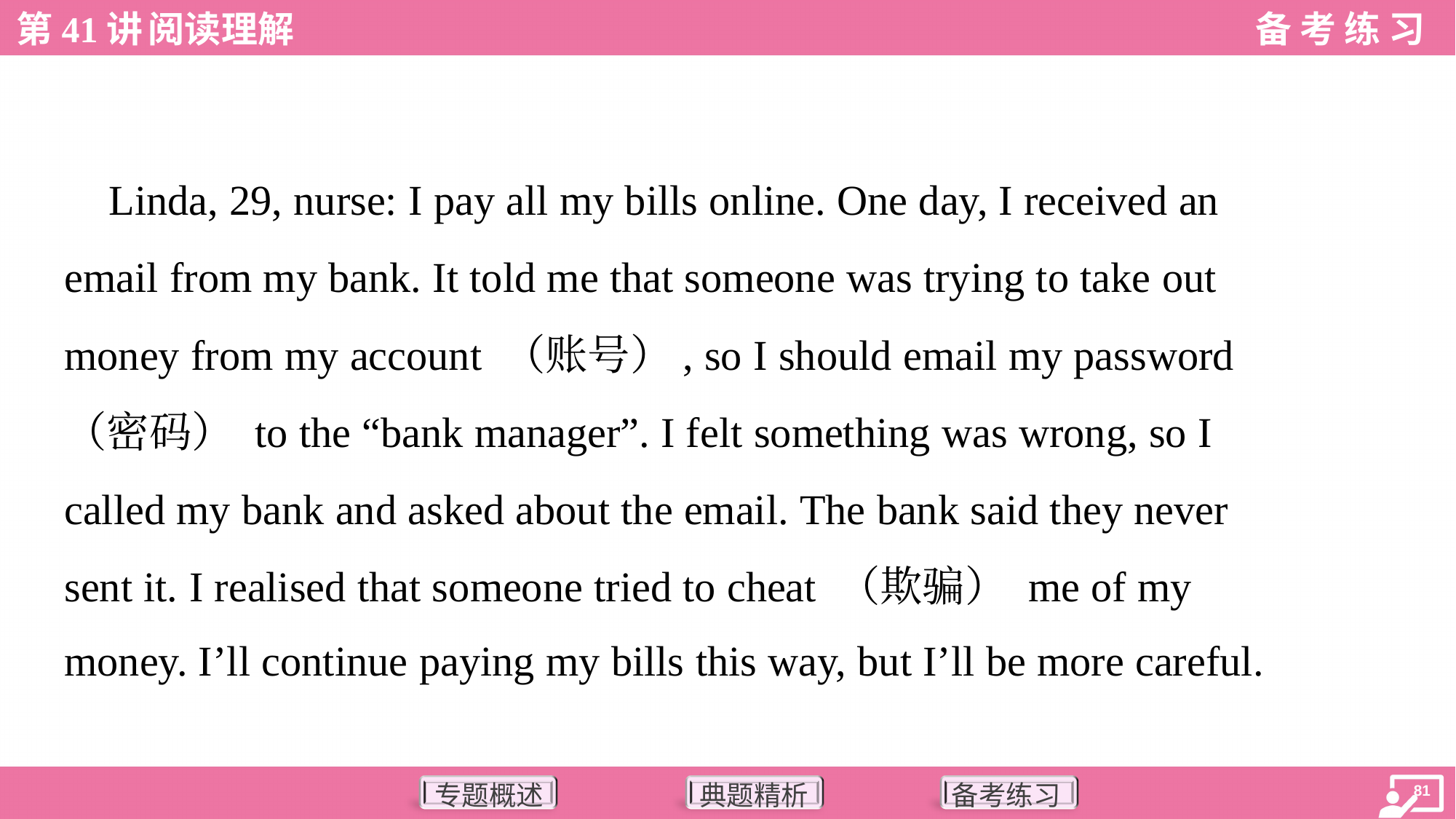

Linda, 29, nurse: I pay all my bills online. One day, I received an
email from my bank. It told me that someone was trying to take out
money from my account （账号）, so I should email my password
（密码） to the “bank manager”. I felt something was wrong, so I
called my bank and asked about the email. The bank said they never
sent it. I realised that someone tried to cheat （欺骗） me of my
money. I’ll continue paying my bills this way, but I’ll be more careful.